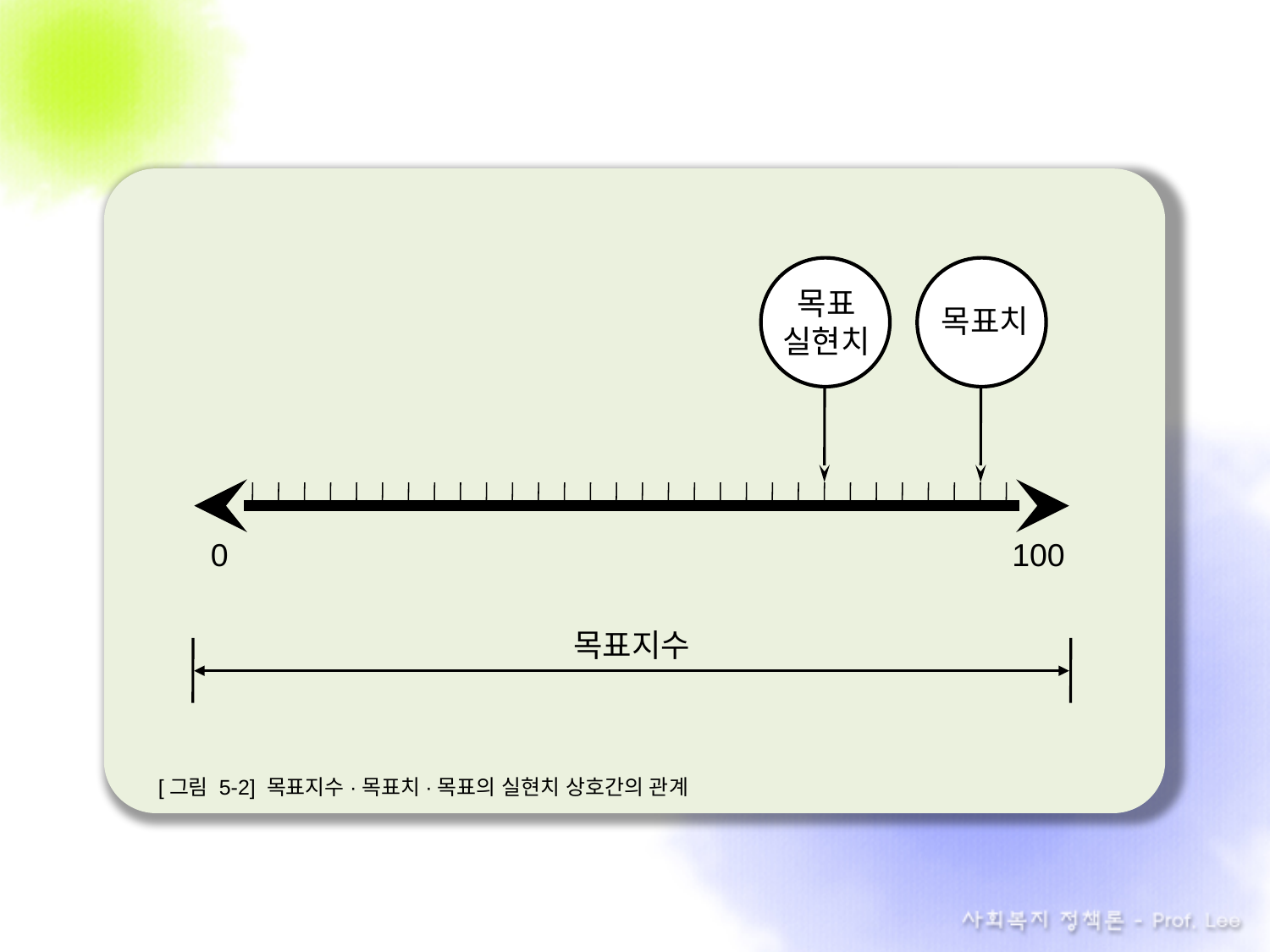

목표
실현치
목표치
0
100
목표지수
[그림 5-2] 목표지수·목표치·목표의 실현치 상호간의 관계